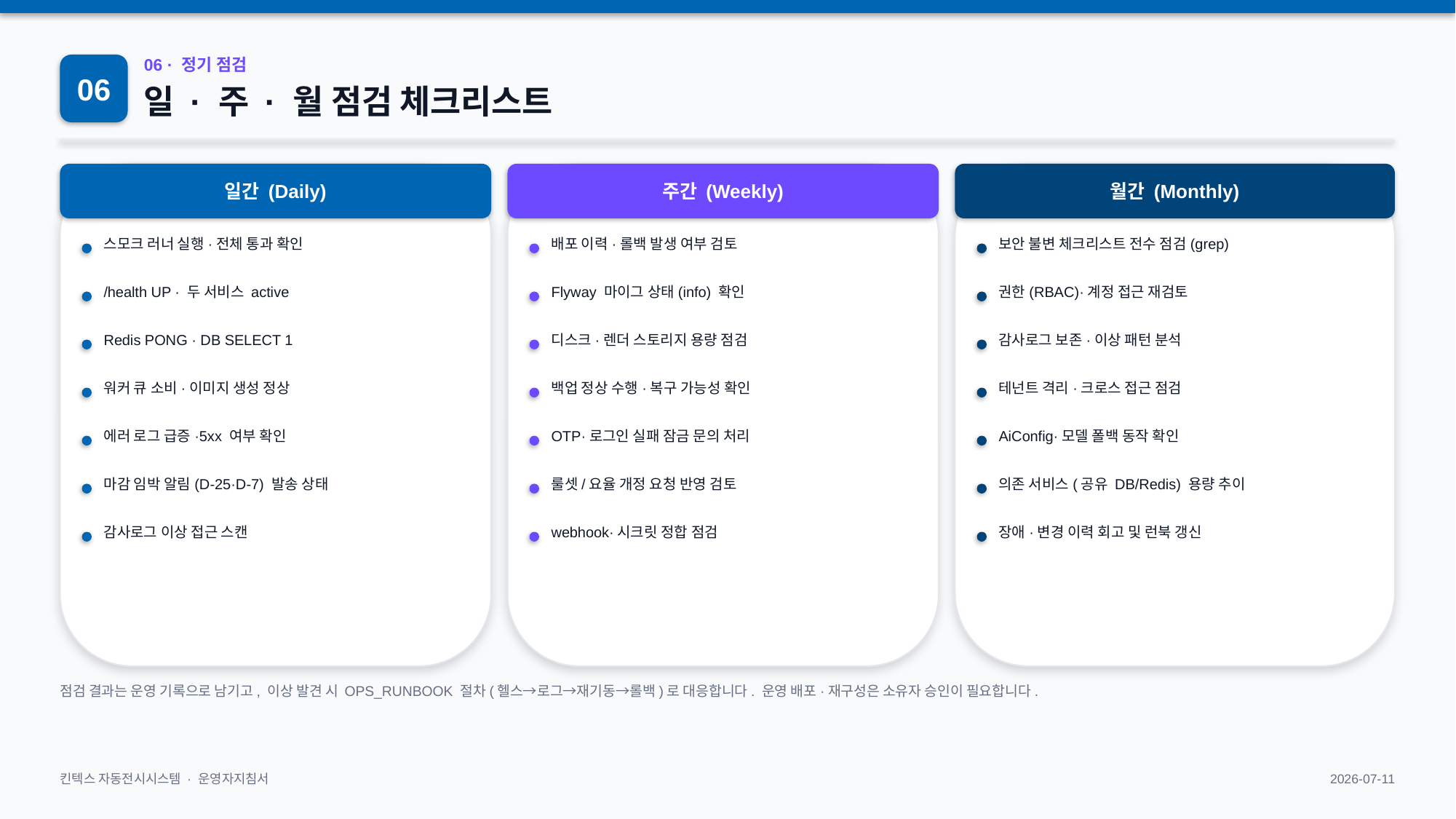

06
06 · 정기 점검
일 · 주 · 월 점검 체크리스트

일간 (Daily)

주간 (Weekly)

월간 (Monthly)
스모크 러너 실행·전체 통과 확인
배포 이력·롤백 발생 여부 검토
보안 불변 체크리스트 전수 점검(grep)

/health UP · 두 서비스 active
Flyway 마이그 상태(info) 확인
권한(RBAC)·계정 접근 재검토

Redis PONG · DB SELECT 1
디스크·렌더 스토리지 용량 점검
감사로그 보존·이상 패턴 분석

워커 큐 소비·이미지 생성 정상
백업 정상 수행·복구 가능성 확인
테넌트 격리·크로스 접근 점검

에러 로그 급증·5xx 여부 확인
OTP·로그인 실패 잠금 문의 처리
AiConfig·모델 폴백 동작 확인

마감 임박 알림(D-25·D-7) 발송 상태
룰셋/요율 개정 요청 반영 검토
의존 서비스(공유 DB/Redis) 용량 추이

감사로그 이상 접근 스캔
webhook·시크릿 정합 점검
장애·변경 이력 회고 및 런북 갱신

점검 결과는 운영 기록으로 남기고, 이상 발견 시 OPS_RUNBOOK 절차(헬스→로그→재기동→롤백)로 대응합니다. 운영 배포·재구성은 소유자 승인이 필요합니다.
킨텍스 자동전시시스템 · 운영자지침서
2026-07-11